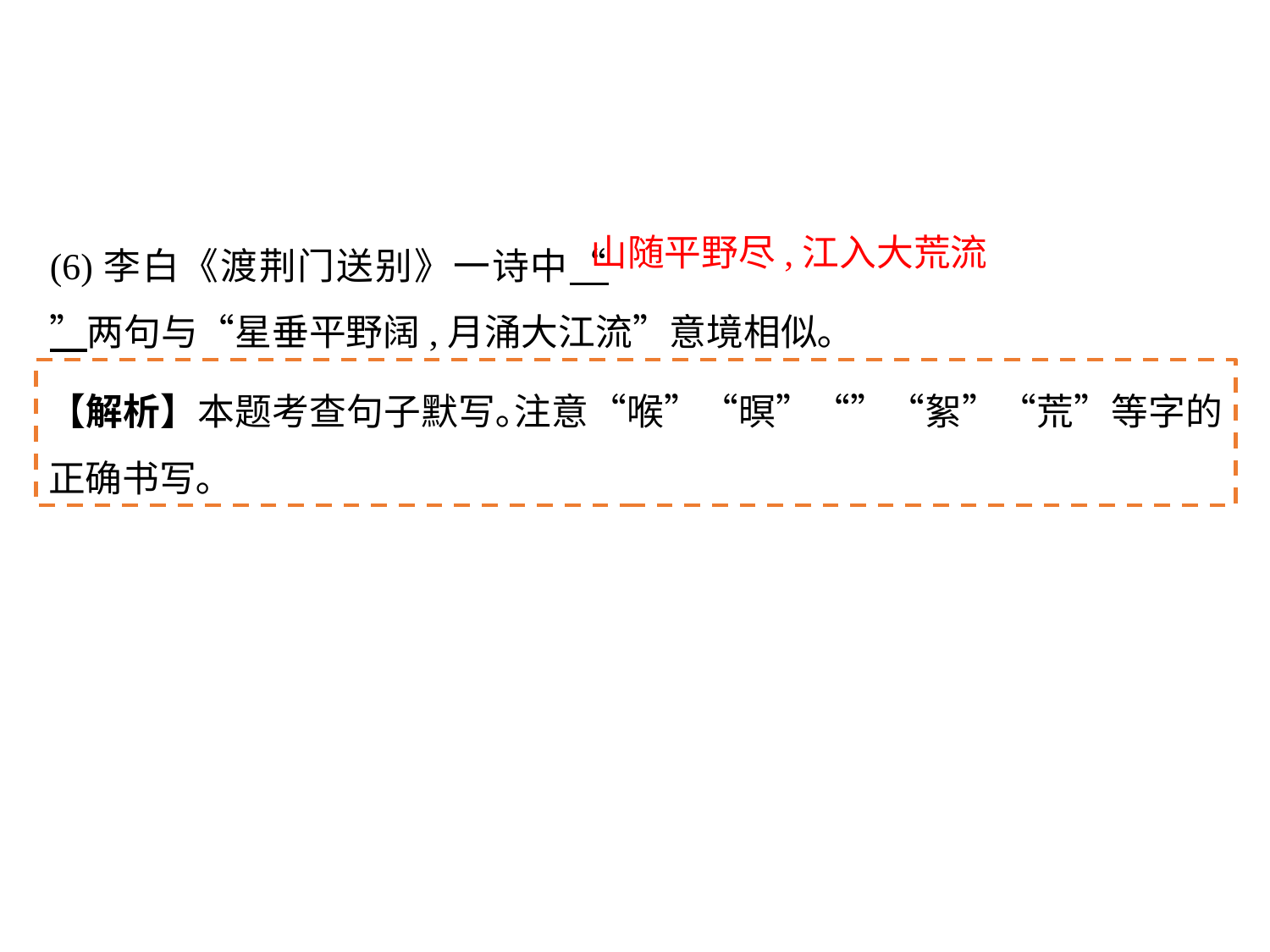

(6)李白《渡荆门送别》一诗中“					”两句与“星垂平野阔,月涌大江流”意境相似｡
山随平野尽,江入大荒流
【解析】本题考查句子默写｡注意“喉”“暝”“”“絮”“荒”等字的正确书写｡